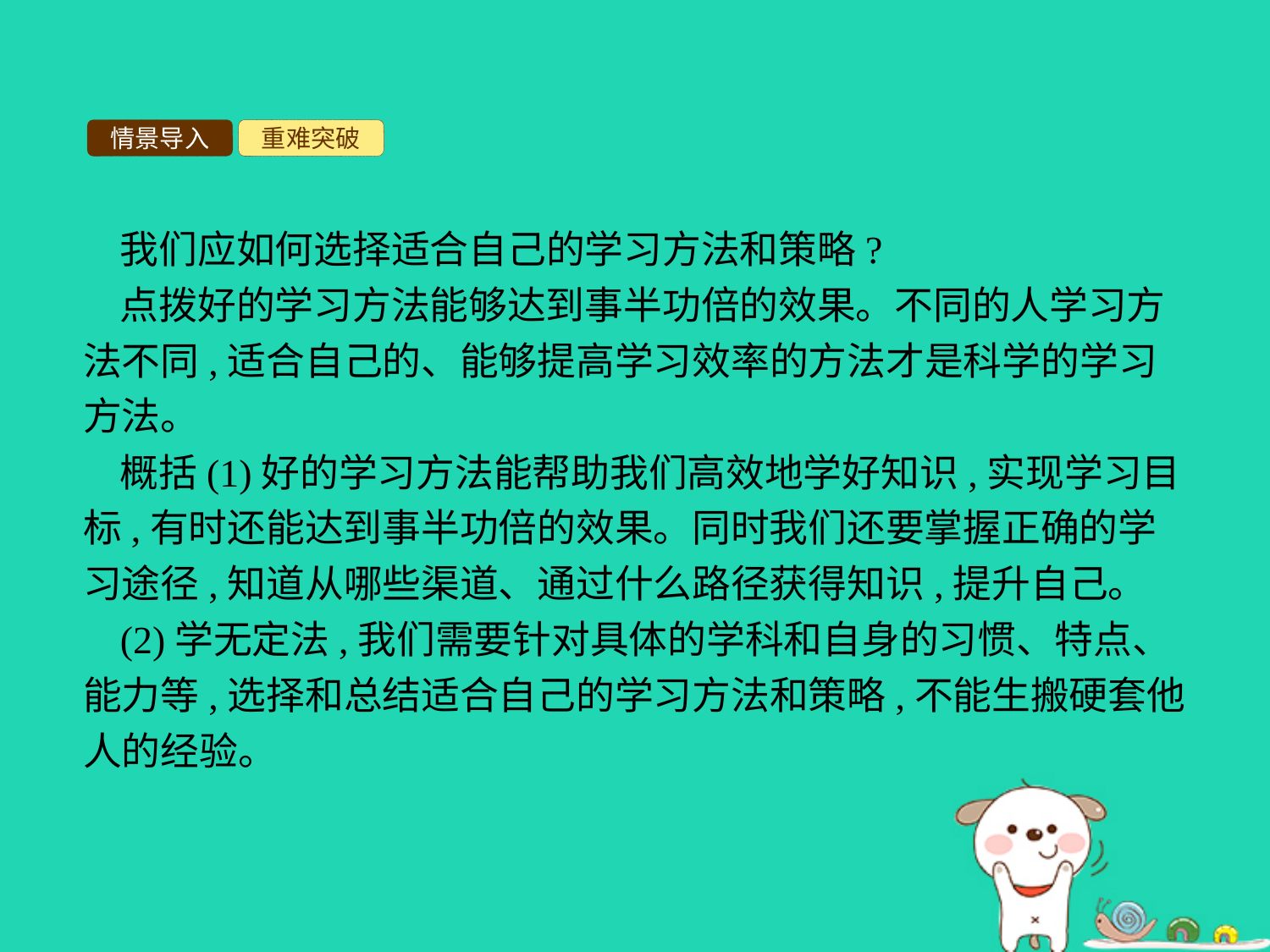

情景导入
重难突破
我们应如何选择适合自己的学习方法和策略?
点拨好的学习方法能够达到事半功倍的效果。不同的人学习方法不同,适合自己的、能够提高学习效率的方法才是科学的学习方法。
概括(1)好的学习方法能帮助我们高效地学好知识,实现学习目标,有时还能达到事半功倍的效果。同时我们还要掌握正确的学习途径,知道从哪些渠道、通过什么路径获得知识,提升自己。
(2)学无定法,我们需要针对具体的学科和自身的习惯、特点、能力等,选择和总结适合自己的学习方法和策略,不能生搬硬套他人的经验。